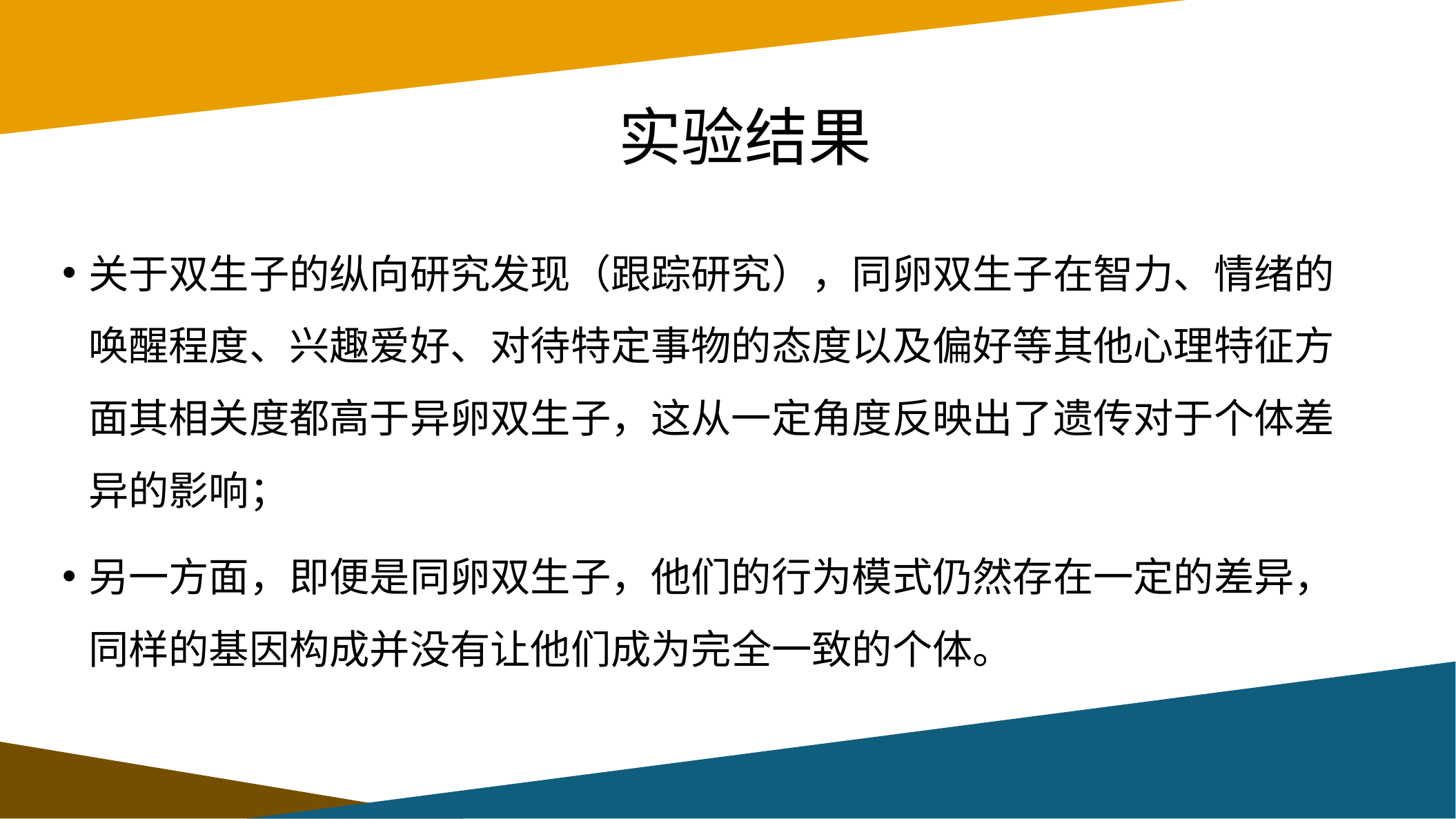

# 实验结果
关于双生子的纵向研究发现（跟踪研究），同卵双生子在智力、情绪的唤醒程度、兴趣爱好、对待特定事物的态度以及偏好等其他心理特征方面其相关度都高于异卵双生子，这从一定角度反映出了遗传对于个体差异的影响；
另一方面，即便是同卵双生子，他们的行为模式仍然存在一定的差异，同样的基因构成并没有让他们成为完全一致的个体。